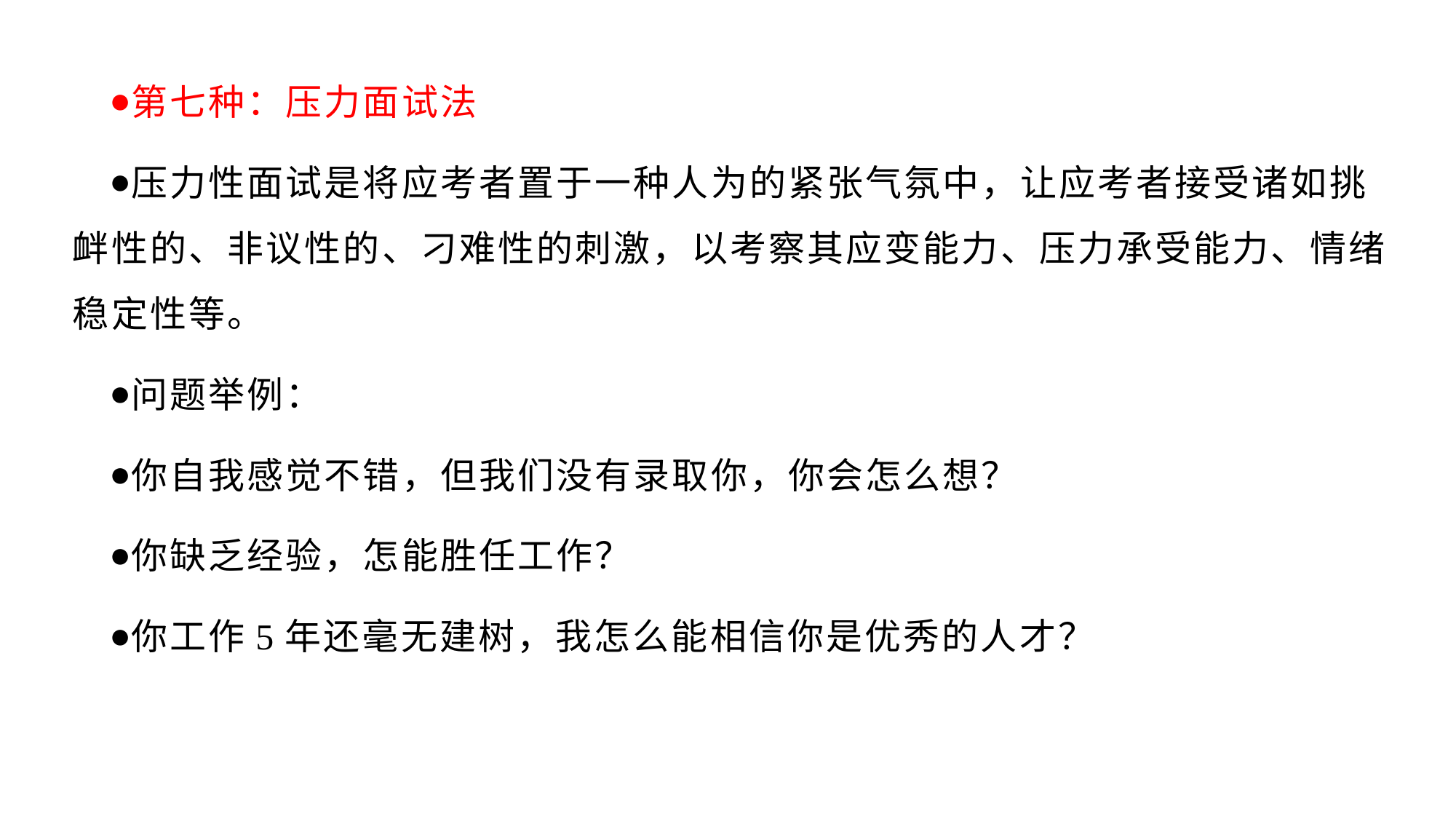

第七种：压力面试法
压力性面试是将应考者置于一种人为的紧张气氛中，让应考者接受诸如挑衅性的、非议性的、刁难性的刺激，以考察其应变能力、压力承受能力、情绪稳定性等。
问题举例：
你自我感觉不错，但我们没有录取你，你会怎么想？
你缺乏经验，怎能胜任工作？
你工作5年还毫无建树，我怎么能相信你是优秀的人才？

18